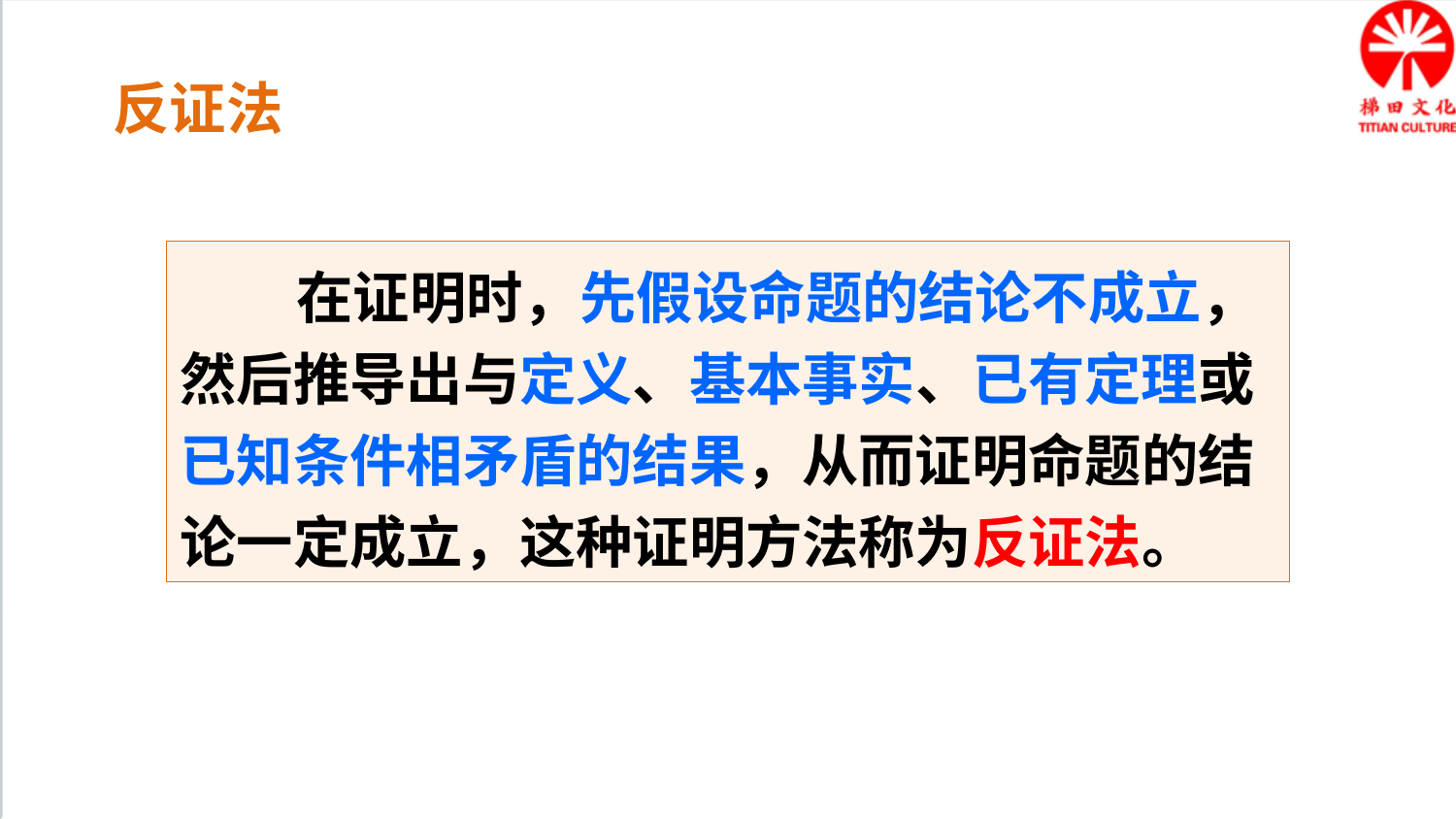

反证法
        在证明时，先假设命题的结论不成立，然后推导出与定义、基本事实、已有定理或已知条件相矛盾的结果，从而证明命题的结论一定成立，这种证明方法称为反证法。